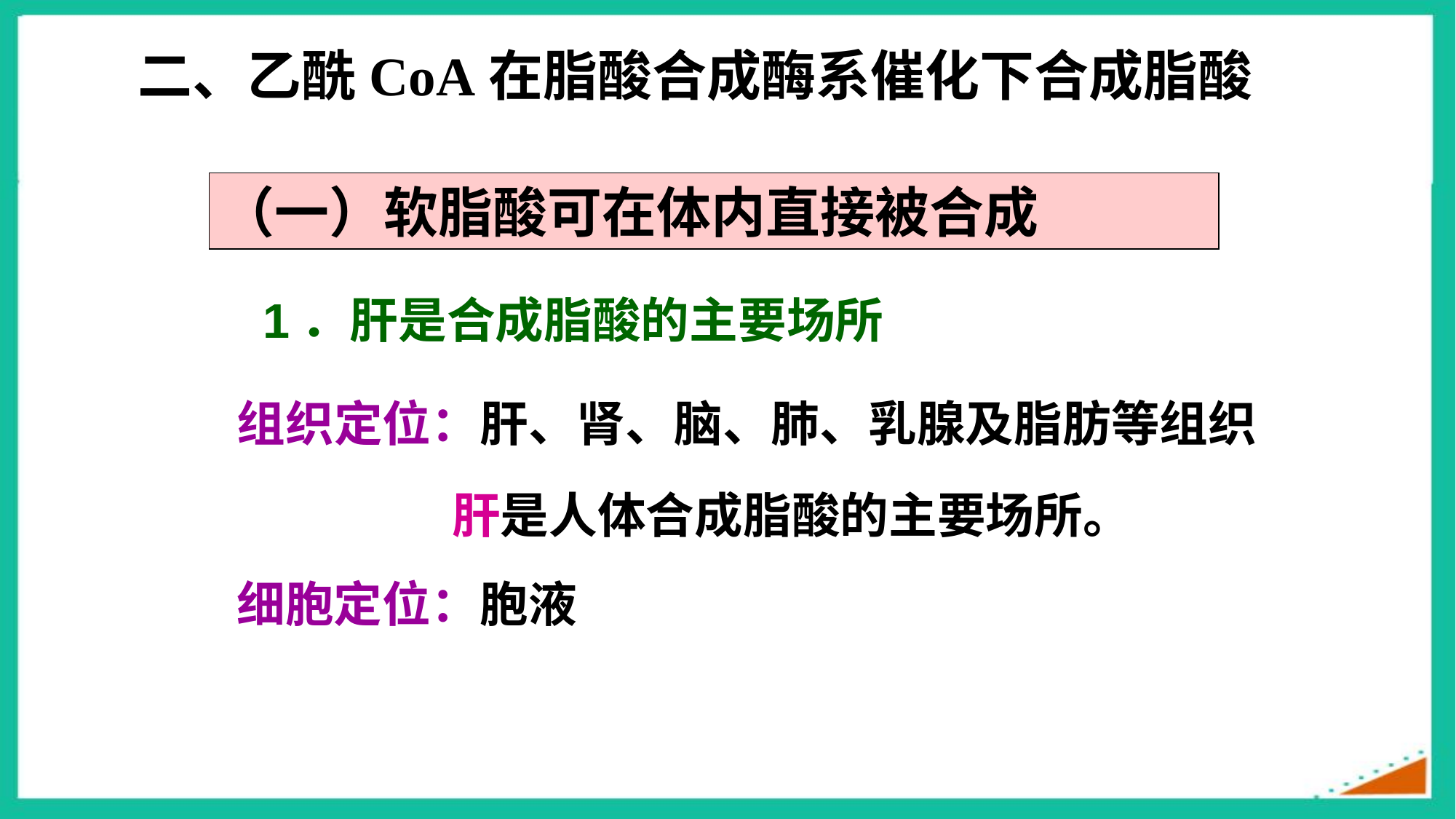

二、乙酰CoA在脂酸合成酶系催化下合成脂酸
（一）软脂酸可在体内直接被合成
1．肝是合成脂酸的主要场所
组织定位：肝、肾、脑、肺、乳腺及脂肪等组织
肝是人体合成脂酸的主要场所。
细胞定位：胞液